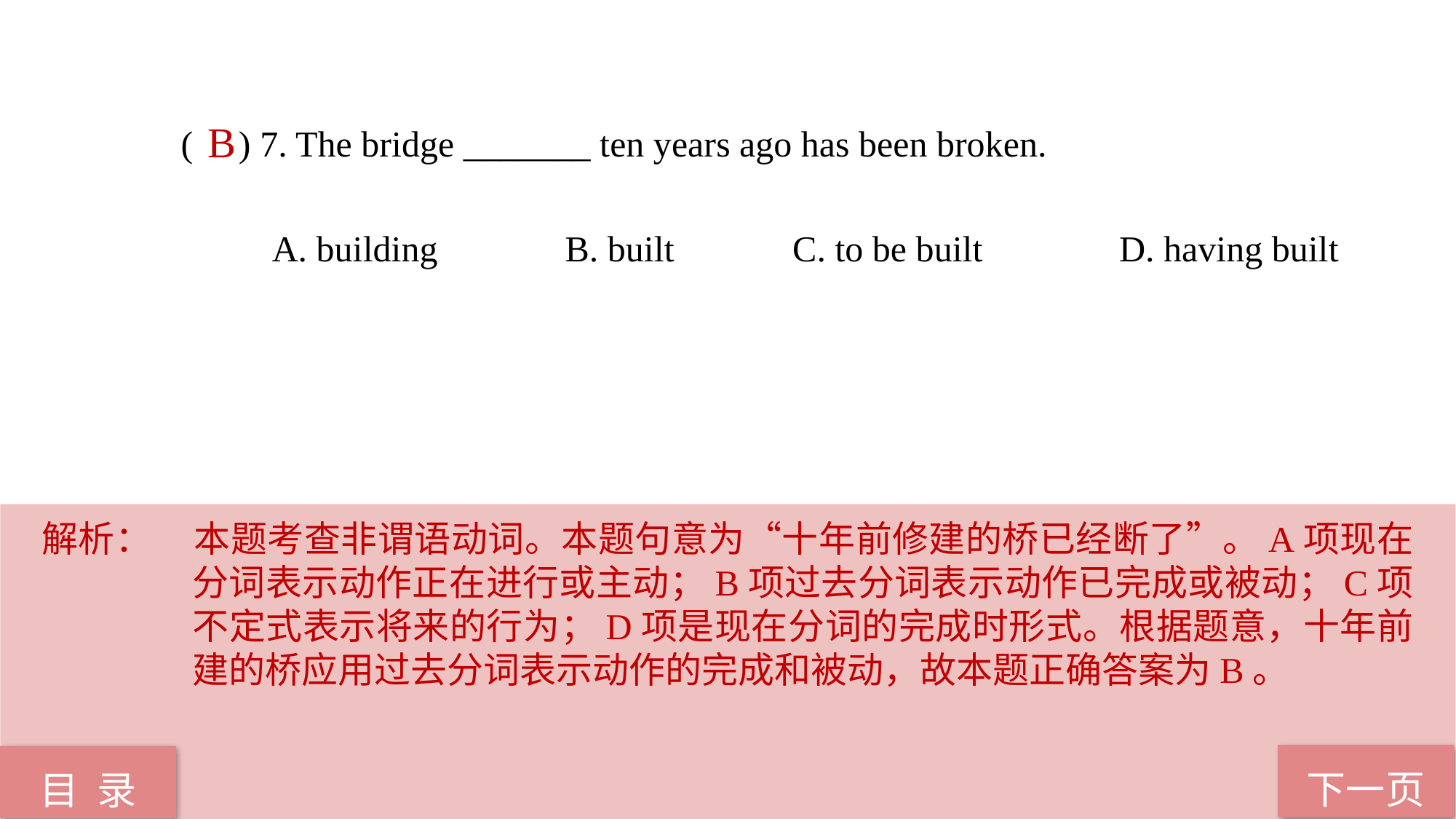

(     ) 7. The bridge _______ ten years ago has been broken.

          A. building              B. built             C. to be built               D. having built
B
解析：	本题考查非谓语动词。本题句意为“十年前修建的桥已经断了”。A项现在分词表示动作正在进行或主动；B项过去分词表示动作已完成或被动；C项不定式表示将来的行为；D项是现在分词的完成时形式。根据题意，十年前建的桥应用过去分词表示动作的完成和被动，故本题正确答案为B。